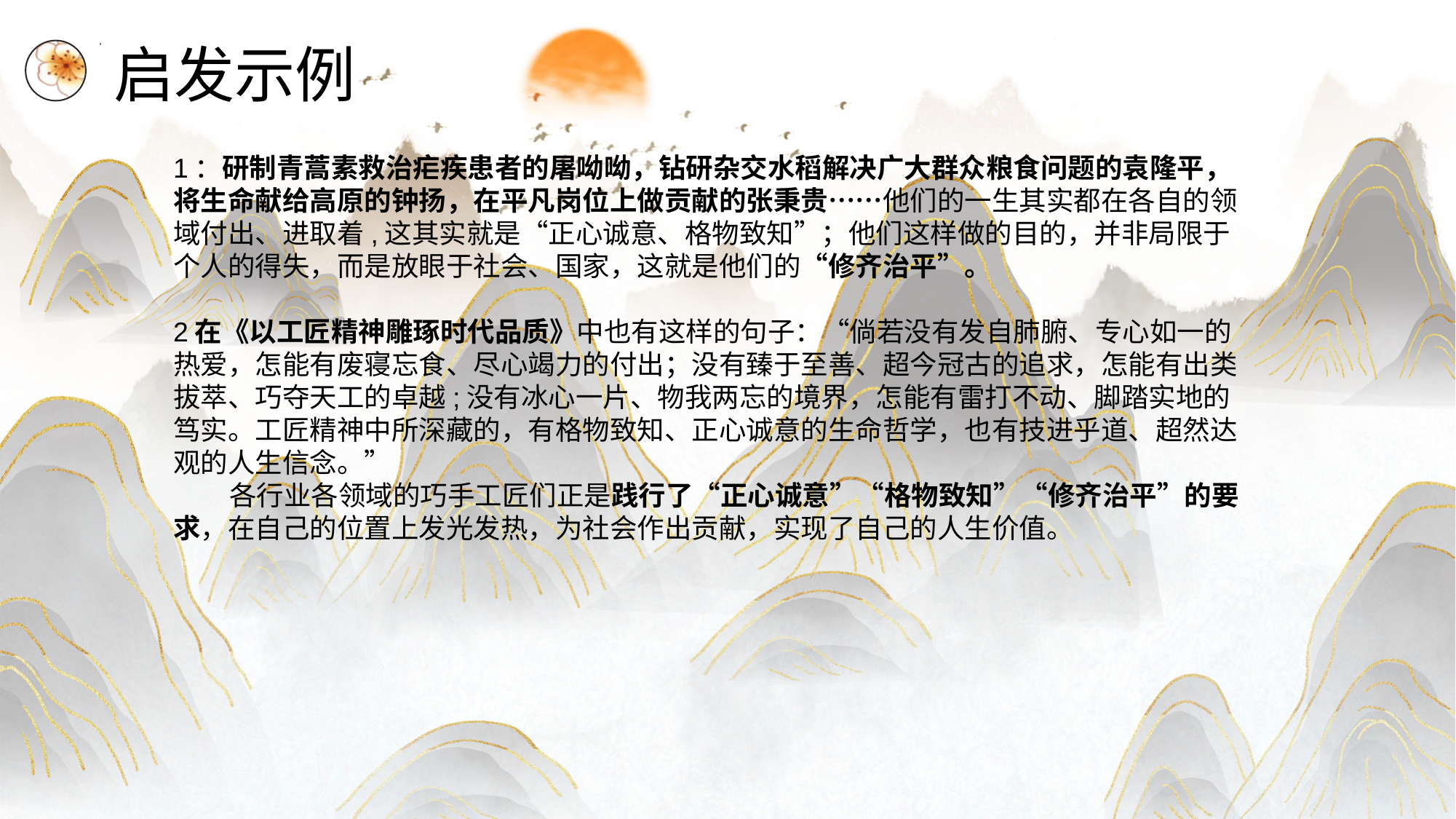

启发示例

1：研制青蒿素救治疟疾患者的屠呦呦，钻研杂交水稻解决广大群众粮食问题的袁隆平，将生命献给高原的钟扬，在平凡岗位上做贡献的张秉贵……他们的一生其实都在各自的领域付出、进取着,这其实就是“正心诚意、格物致知”；他们这样做的目的，并非局限于个人的得失，而是放眼于社会、国家，这就是他们的“修齐治平”。
         
2在《以工匠精神雕琢时代品质》中也有这样的句子：“倘若没有发自肺腑、专心如一的热爱，怎能有废寝忘食、尽心竭力的付出；没有臻于至善、超今冠古的追求，怎能有出类拔萃、巧夺天工的卓越;没有冰心一片、物我两忘的境界，怎能有雷打不动、脚踏实地的笃实。工匠精神中所深藏的，有格物致知、正心诚意的生命哲学，也有技进乎道、超然达观的人生信念。”
        各行业各领域的巧手工匠们正是践行了“正心诚意”“格物致知”“修齐治平”的要求，在自己的位置上发光发热，为社会作出贡献，实现了自己的人生价值。